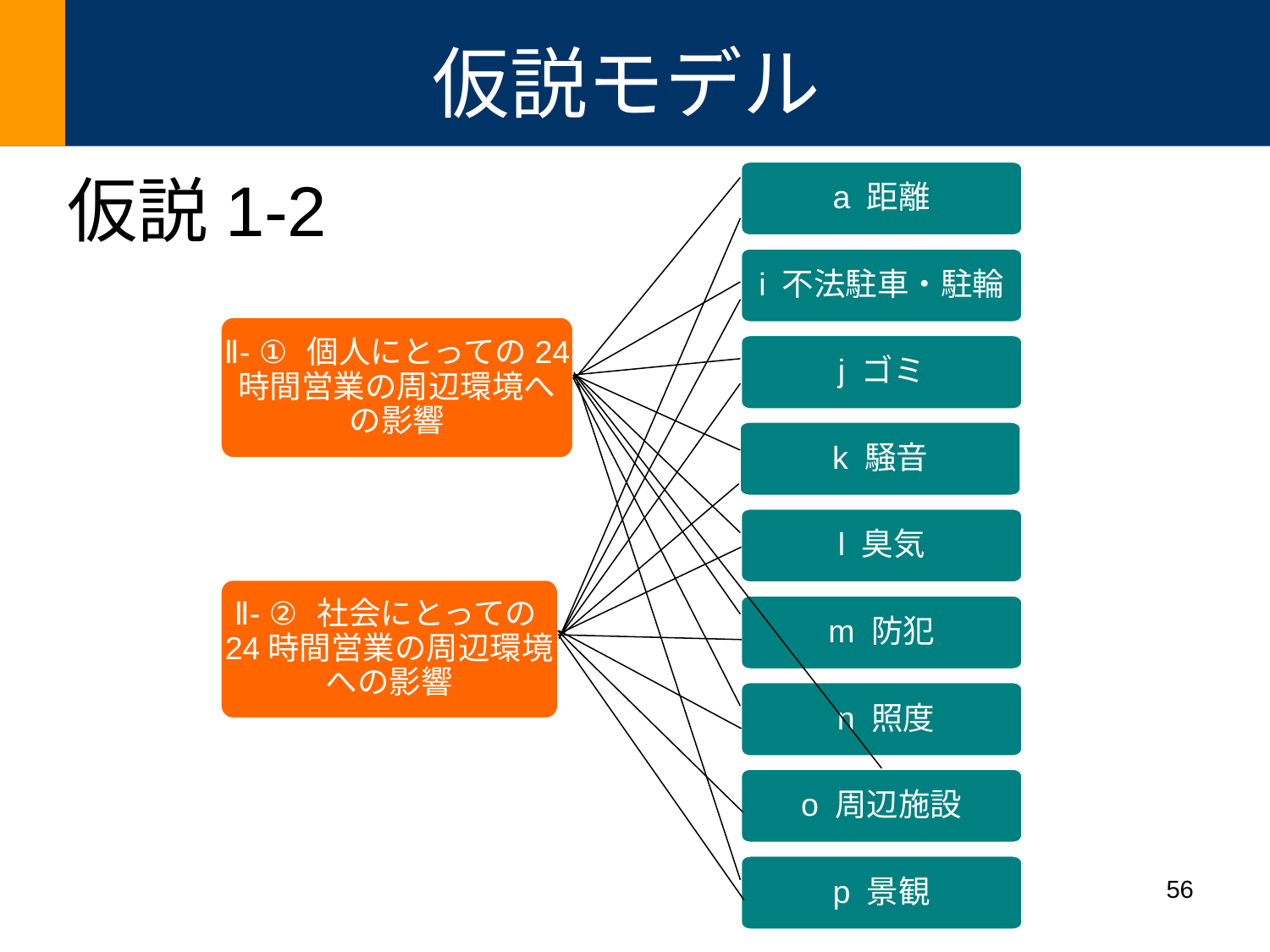

# 仮説モデル
仮説1-2
a 距離
i 不法駐車・駐輪
Ⅱ- ① 個人にとっての24時間営業の周辺環境への影響
j ゴミ
k 騒音
l 臭気
Ⅱ- ② 社会にとっての24時間営業の周辺環境への影響
m 防犯
 n 照度
o 周辺施設
p 景観
56